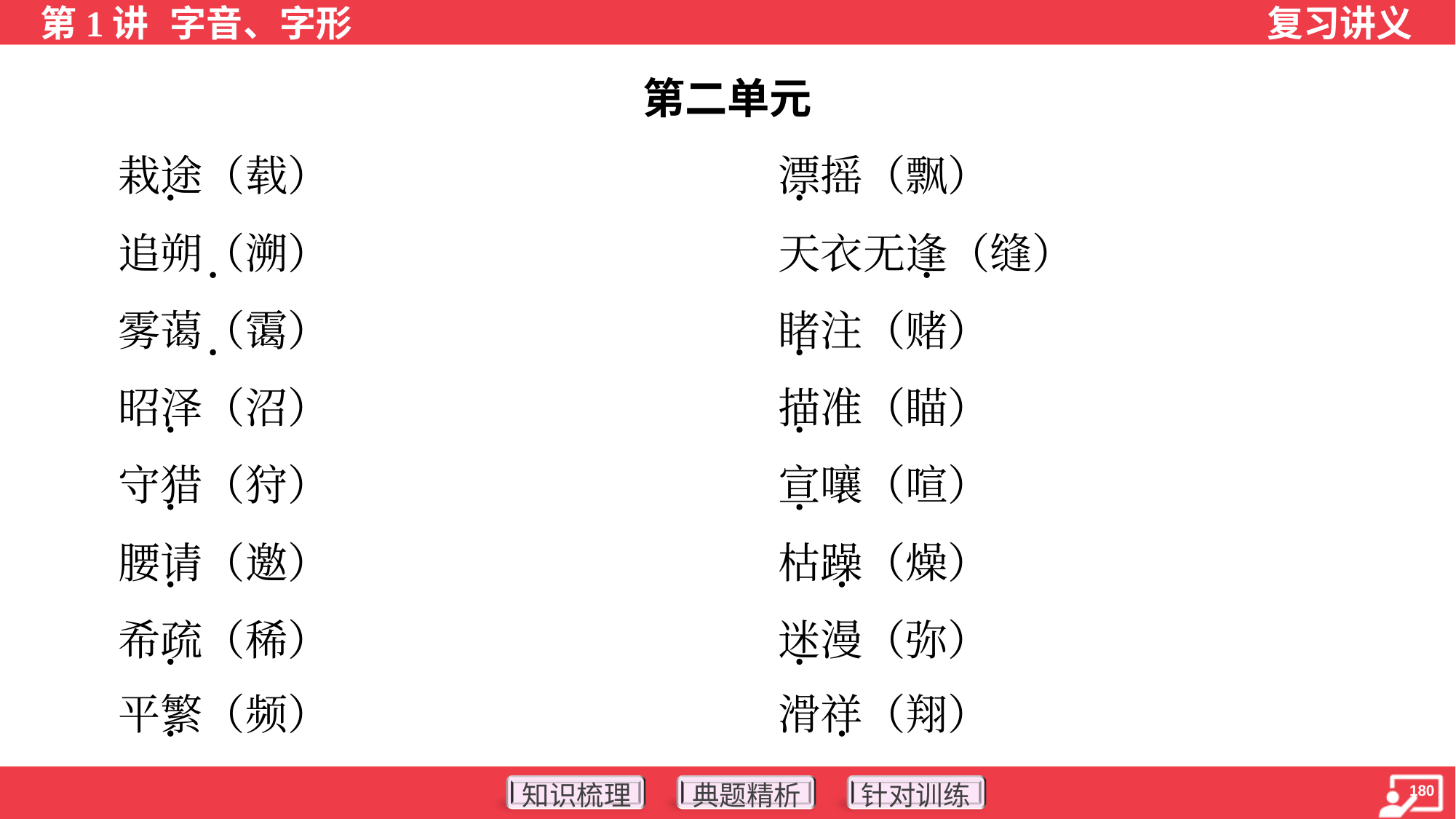

第二单元
    栽途（载）	漂摇（飘）
    追朔（溯）	天衣无逢（缝）
    雾蔼（霭）	睹注（赌）
    昭泽（沼）	描准（瞄）
    守猎（狩）	宣嚷（喧）
    腰请（邀）	枯躁（燥）
    希疏（稀）	迷漫（弥）
    平繁（频）	滑祥（翔）